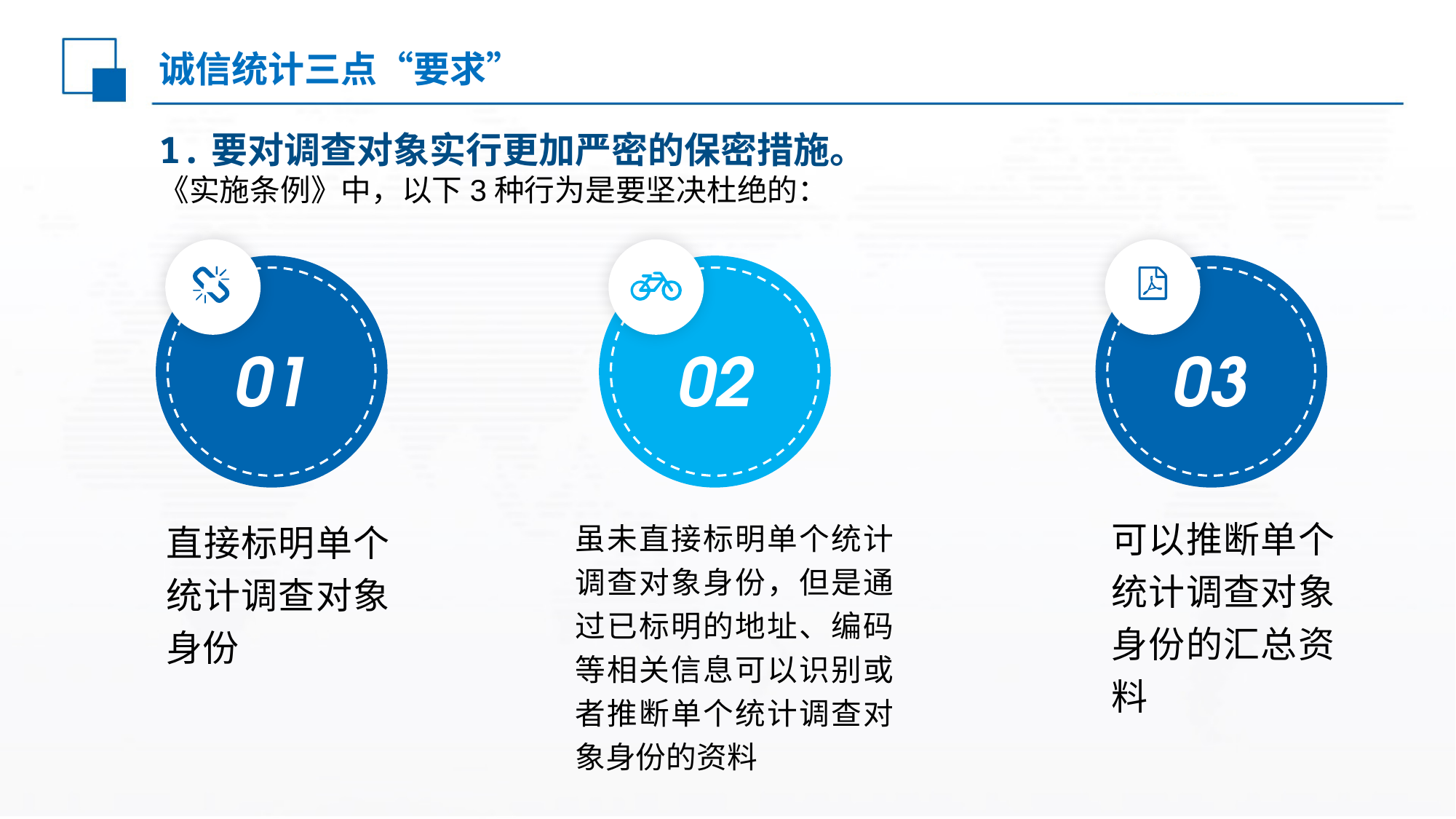

诚信统计三点“要求”
1.要对调查对象实行更加严密的保密措施。
《实施条例》中，以下3种行为是要坚决杜绝的：

01
02
03
可以推断单个统计调查对象身份的汇总资料
直接标明单个统计调查对象身份
虽未直接标明单个统计调查对象身份，但是通过已标明的地址、编码等相关信息可以识别或者推断单个统计调查对象身份的资料